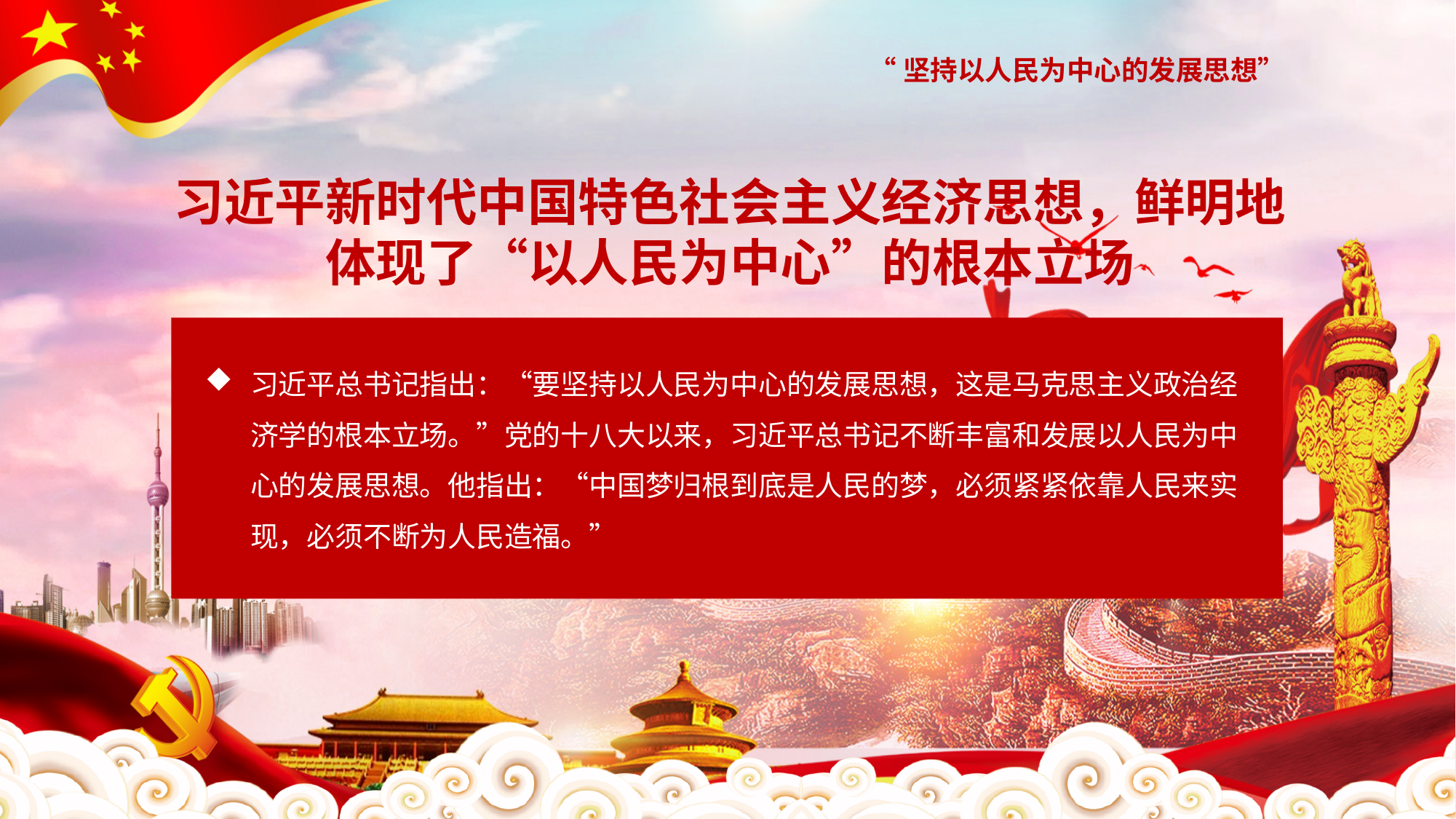

“坚持以人民为中心的发展思想”
习近平新时代中国特色社会主义经济思想，鲜明地体现了“以人民为中心”的根本立场

习近平总书记指出：“要坚持以人民为中心的发展思想，这是马克思主义政治经济学的根本立场。”党的十八大以来，习近平总书记不断丰富和发展以人民为中心的发展思想。他指出：“中国梦归根到底是人民的梦，必须紧紧依靠人民来实现，必须不断为人民造福。”